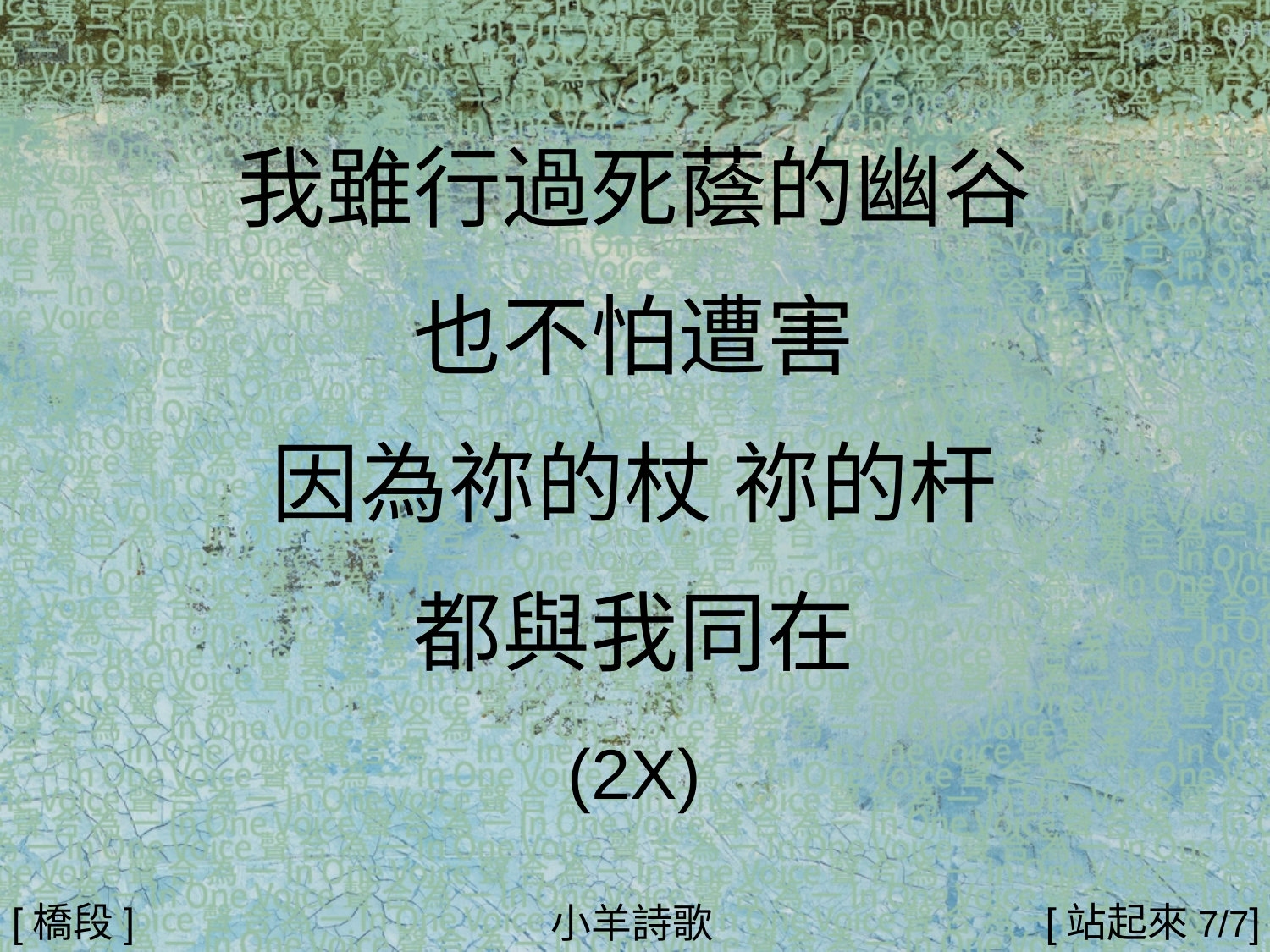

我雖行過死蔭的幽谷

也不怕遭害

因為祢的杖 祢的杆

都與我同在

(2X)
#

[橋段]
[站起來7/7]
小羊詩歌